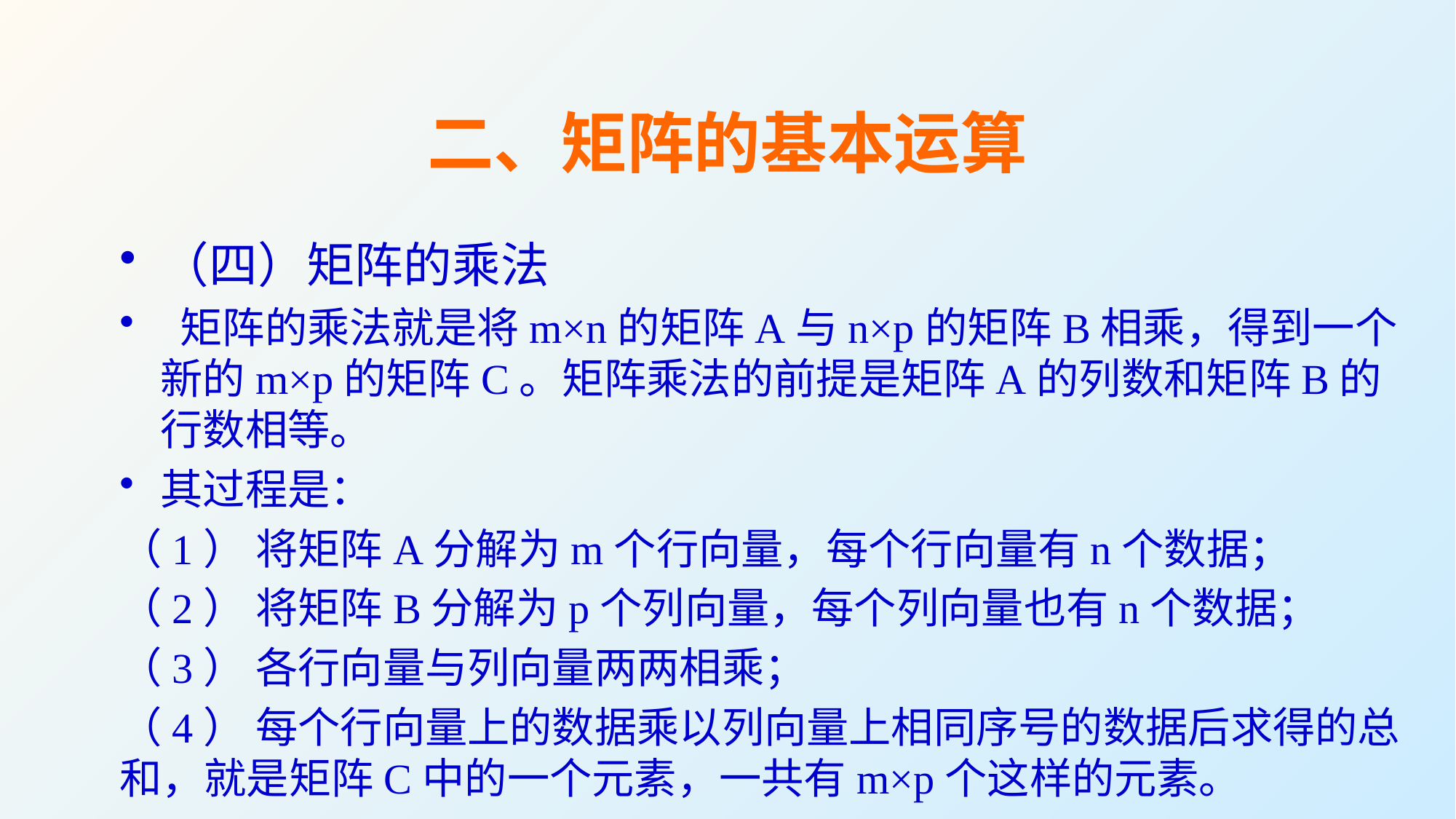

# 二、矩阵的基本运算
（四）矩阵的乘法
 矩阵的乘法就是将m×n的矩阵A与n×p的矩阵B相乘，得到一个新的m×p的矩阵C。矩阵乘法的前提是矩阵A的列数和矩阵B的行数相等。
其过程是：
（1） 将矩阵A分解为m个行向量，每个行向量有n个数据；
（2） 将矩阵B分解为p个列向量，每个列向量也有n个数据；
（3） 各行向量与列向量两两相乘；
（4） 每个行向量上的数据乘以列向量上相同序号的数据后求得的总和，就是矩阵C中的一个元素，一共有m×p个这样的元素。